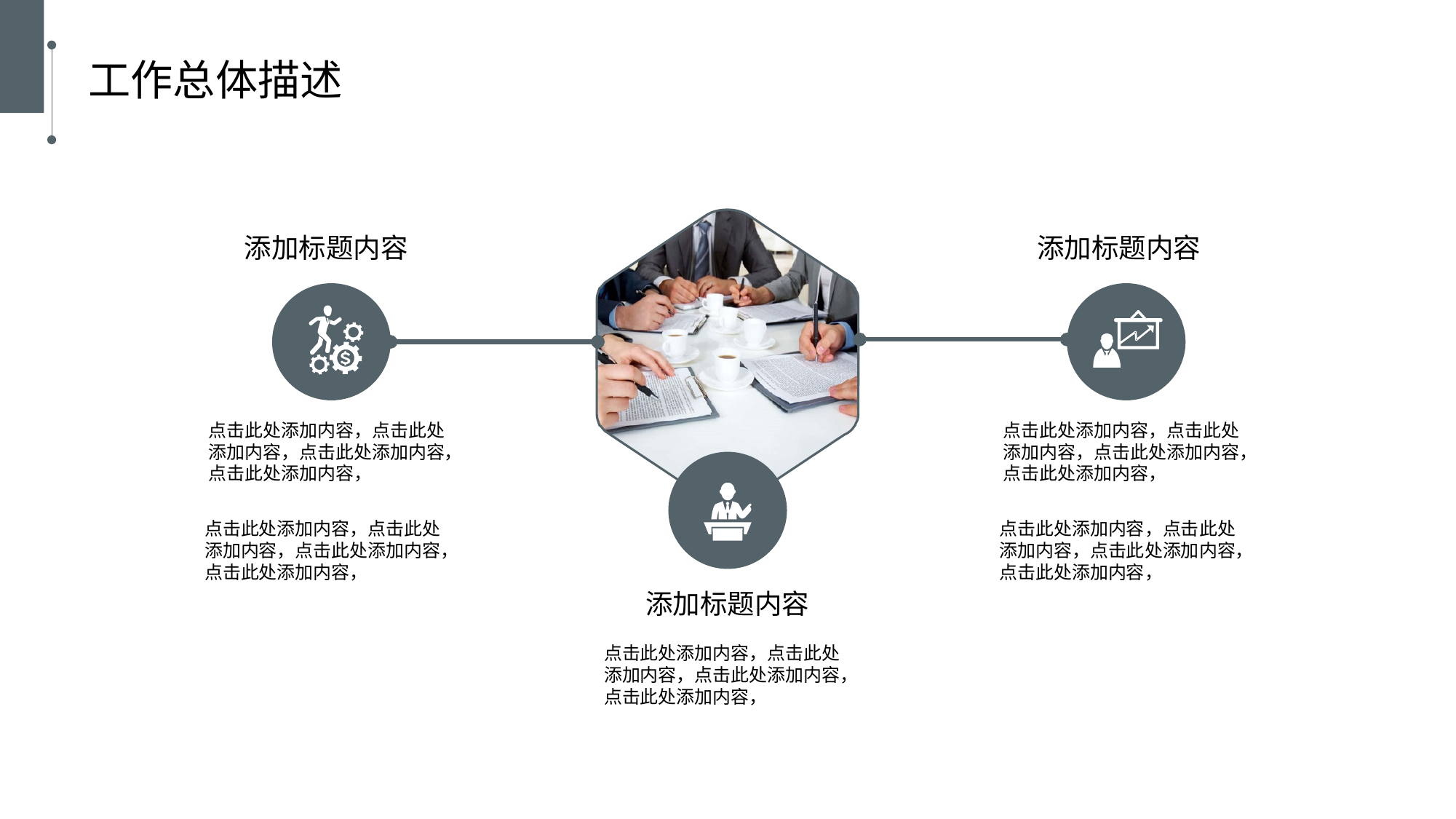

工作总体描述

添加标题内容
添加标题内容

点击此处添加内容，点击此处添加内容，点击此处添加内容，点击此处添加内容，
点击此处添加内容，点击此处添加内容，点击此处添加内容，点击此处添加内容，

点击此处添加内容，点击此处添加内容，点击此处添加内容，点击此处添加内容，
点击此处添加内容，点击此处添加内容，点击此处添加内容，点击此处添加内容，
添加标题内容
点击此处添加内容，点击此处添加内容，点击此处添加内容，点击此处添加内容，
.